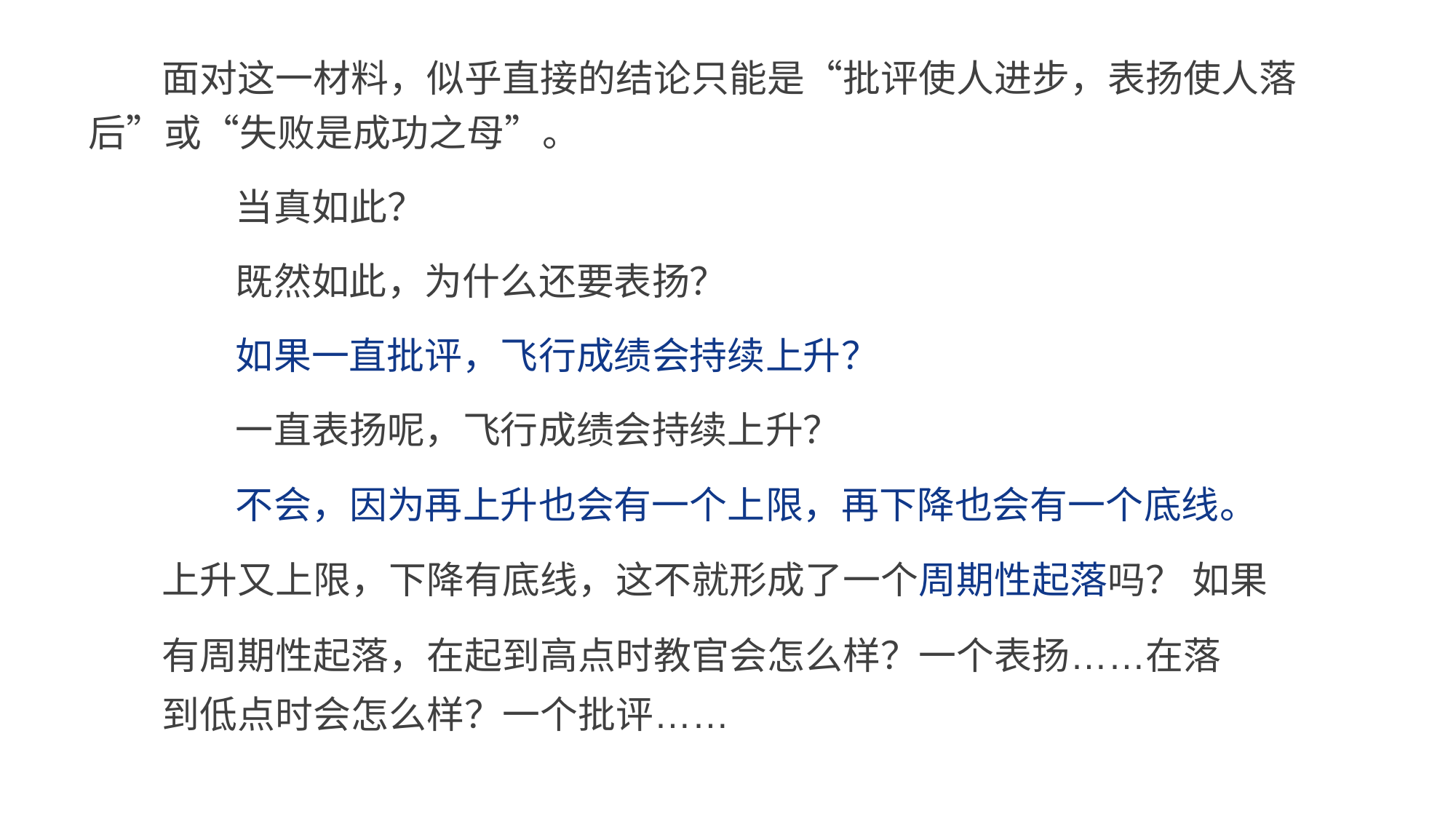

面对这一材料，似乎直接的结论只能是“批评使人进步，表扬使人落 后”或“失败是成功之母”。
当真如此？
既然如此，为什么还要表扬？
如果一直批评，飞行成绩会持续上升？
一直表扬呢，飞行成绩会持续上升？
不会，因为再上升也会有一个上限，再下降也会有一个底线。 上升又上限，下降有底线，这不就形成了一个周期性起落吗？ 如果有周期性起落，在起到高点时教官会怎么样？一个表扬……在落
到低点时会怎么样？一个批评……